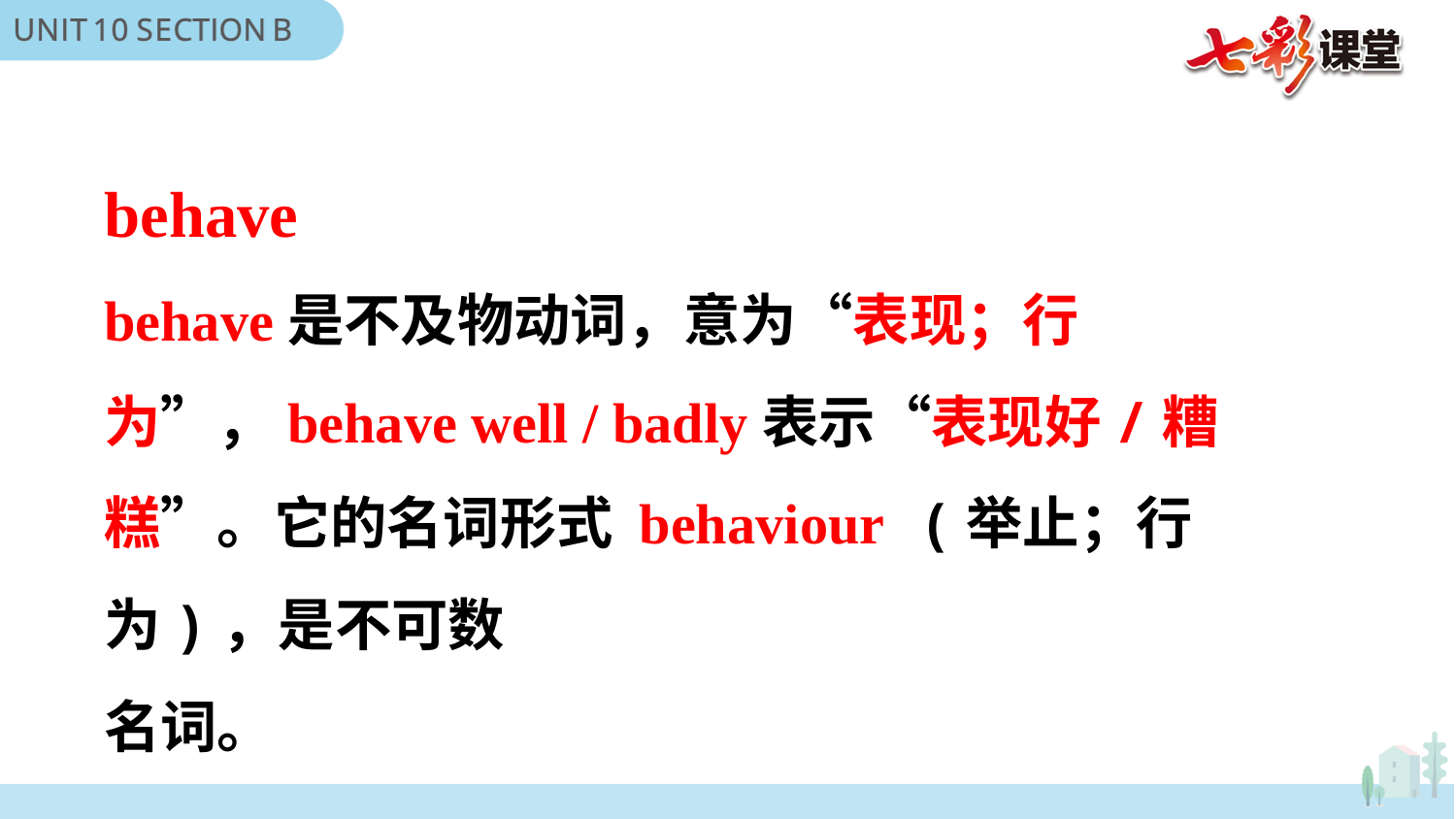

behave
behave是不及物动词，意为“表现；行为”，behave well / badly表示“表现好/糟糕”。它的名词形式 behaviour (举止；行为)，是不可数
名词。